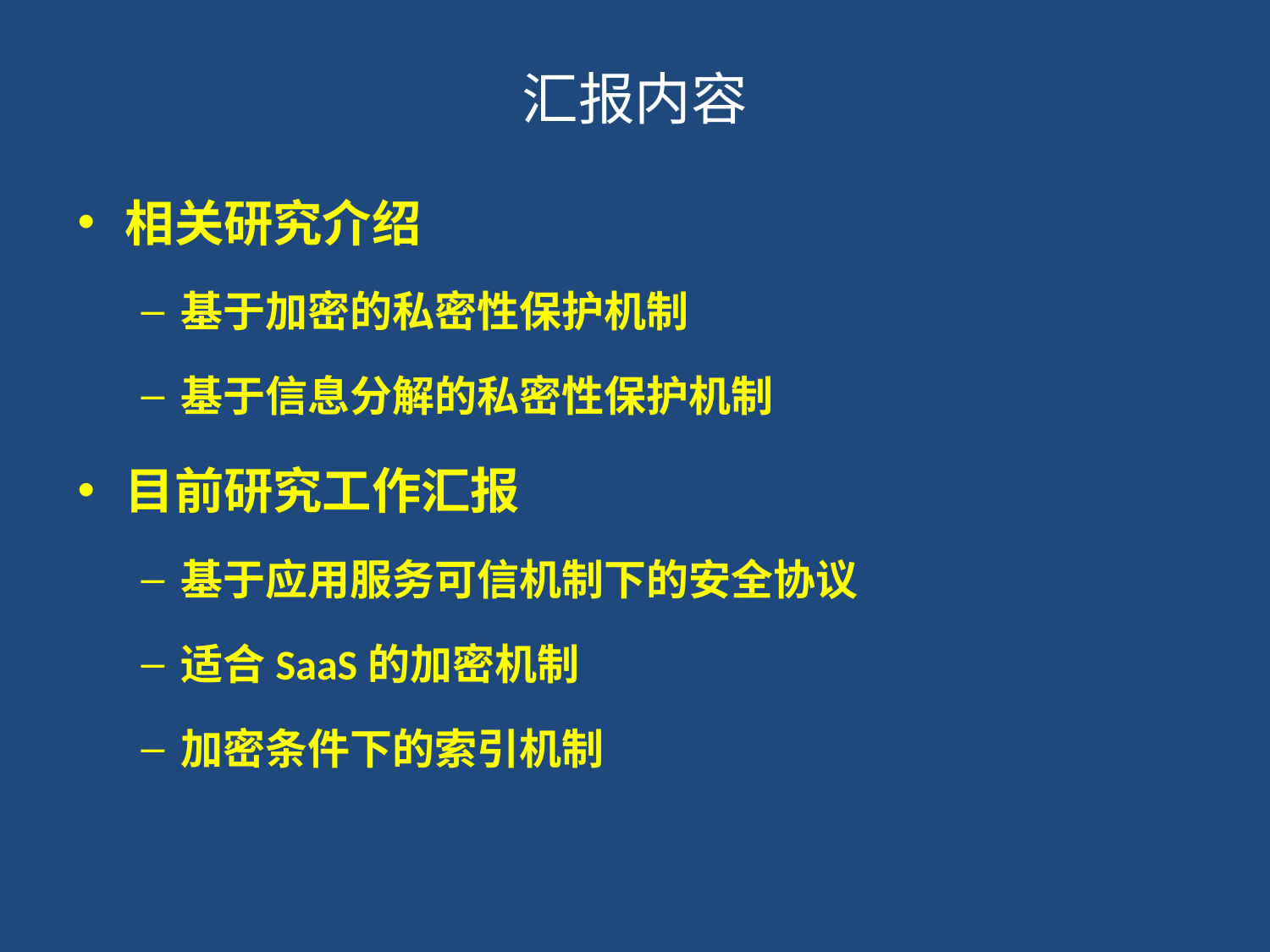

# 汇报内容
相关研究介绍
基于加密的私密性保护机制
基于信息分解的私密性保护机制
目前研究工作汇报
基于应用服务可信机制下的安全协议
适合SaaS的加密机制
加密条件下的索引机制